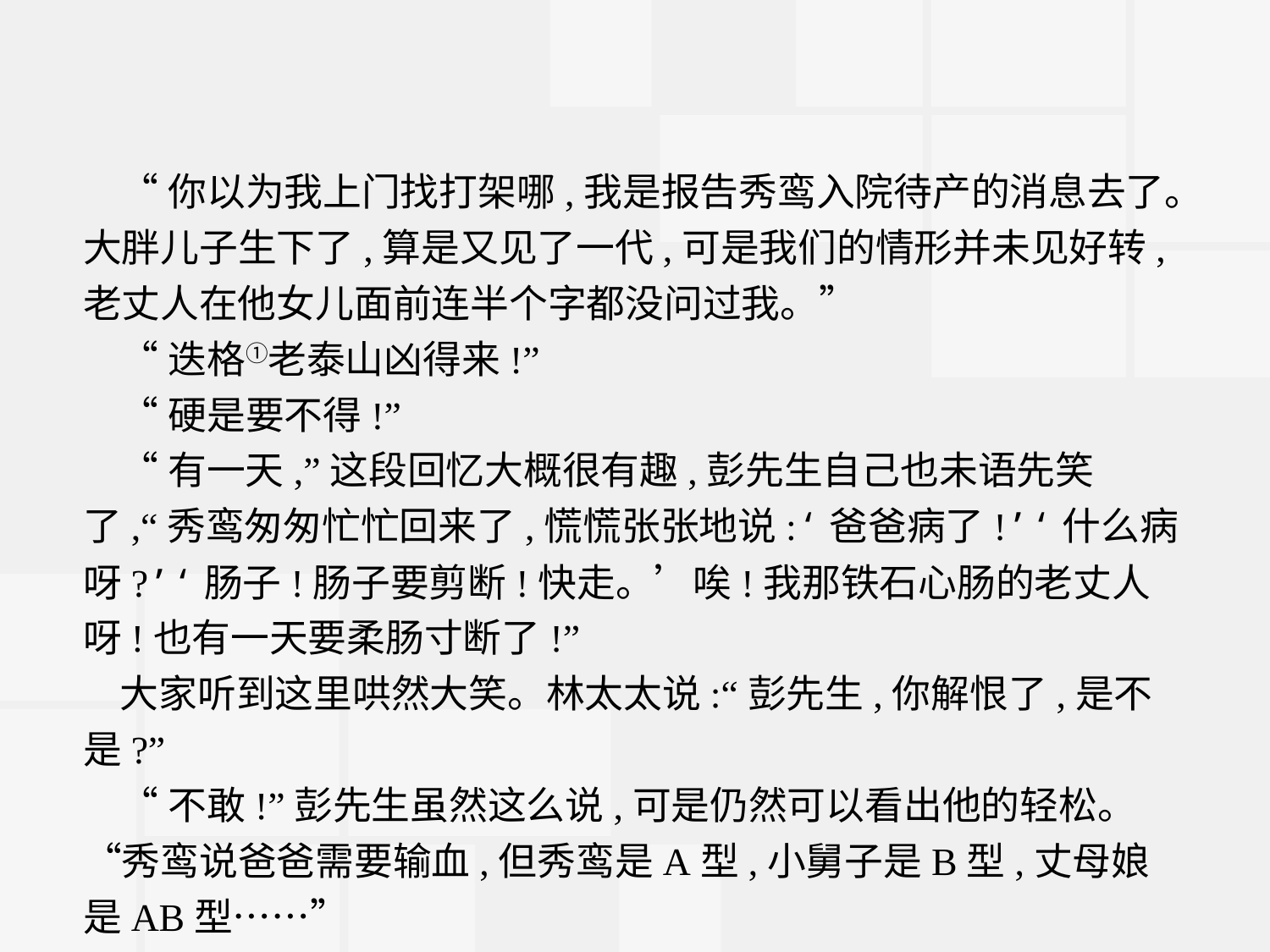

“你以为我上门找打架哪,我是报告秀鸾入院待产的消息去了。大胖儿子生下了,算是又见了一代,可是我们的情形并未见好转,老丈人在他女儿面前连半个字都没问过我。”
“迭格①老泰山凶得来!”
“硬是要不得!”
“有一天,”这段回忆大概很有趣,彭先生自己也未语先笑了,“秀鸾匆匆忙忙回来了,慌慌张张地说:‘爸爸病了!’‘什么病呀?’‘肠子!肠子要剪断!快走。’唉!我那铁石心肠的老丈人呀!也有一天要柔肠寸断了!”
大家听到这里哄然大笑。林太太说:“彭先生,你解恨了,是不是?”
“不敢!”彭先生虽然这么说,可是仍然可以看出他的轻松。“秀鸾说爸爸需要输血,但秀鸾是A型,小舅子是B型,丈母娘是AB型……”